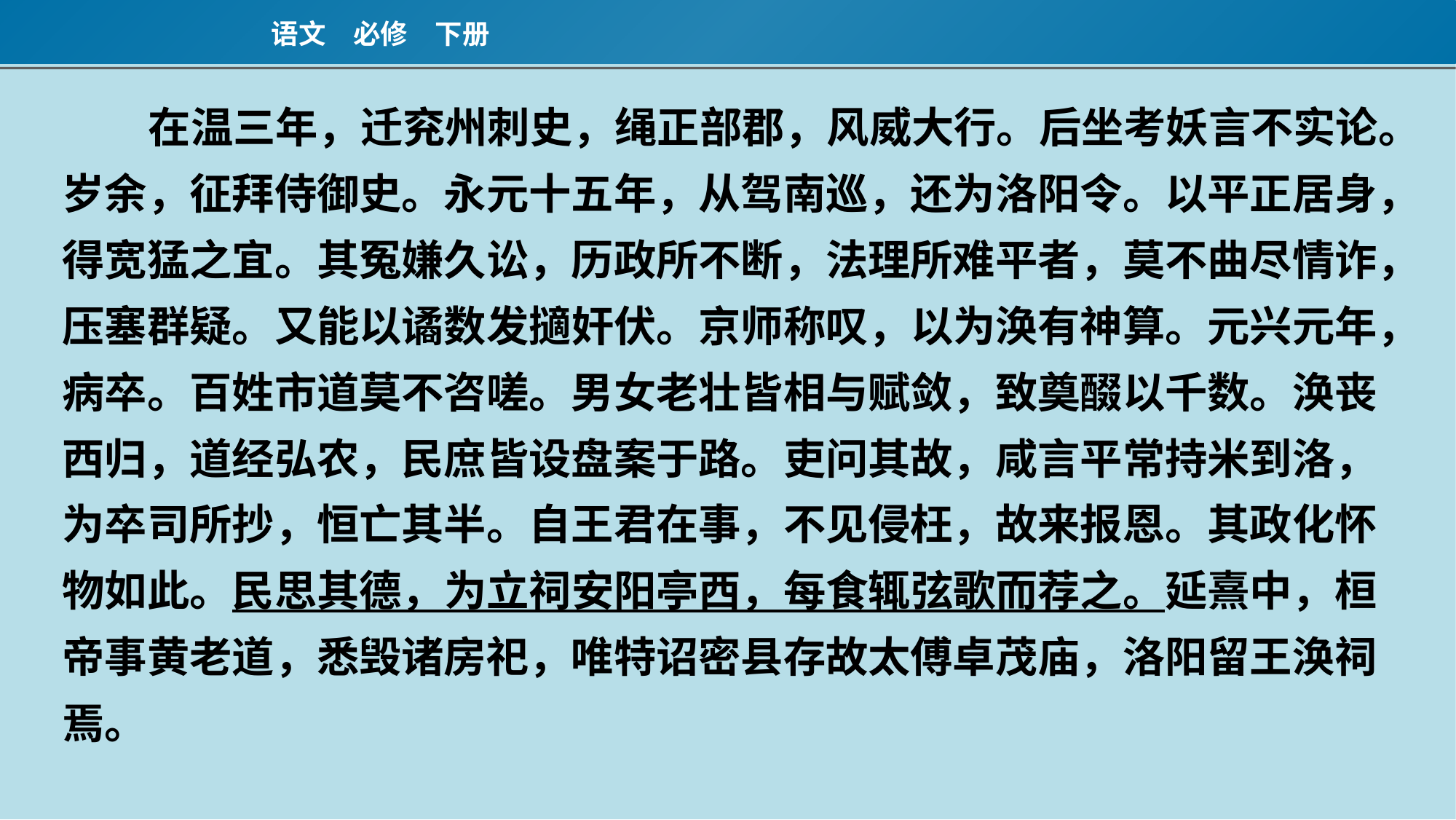

在温三年，迁兖州刺史，绳正部郡，风威大行。后坐考妖言不实论。岁余，征拜侍御史。永元十五年，从驾南巡，还为洛阳令。以平正居身，得宽猛之宜。其冤嫌久讼，历政所不断，法理所难平者，莫不曲尽情诈，压塞群疑。又能以谲数发擿奸伏。京师称叹，以为涣有神算。元兴元年，病卒。百姓市道莫不咨嗟。男女老壮皆相与赋敛，致奠醊以千数。涣丧西归，道经弘农，民庶皆设盘案于路。吏问其故，咸言平常持米到洛，为卒司所抄，恒亡其半。自王君在事，不见侵枉，故来报恩。其政化怀物如此。民思其德，为立祠安阳亭西，每食辄弦歌而荐之。延熹中，桓帝事黄老道，悉毁诸房祀，唯特诏密县存故太傅卓茂庙，洛阳留王涣祠焉。